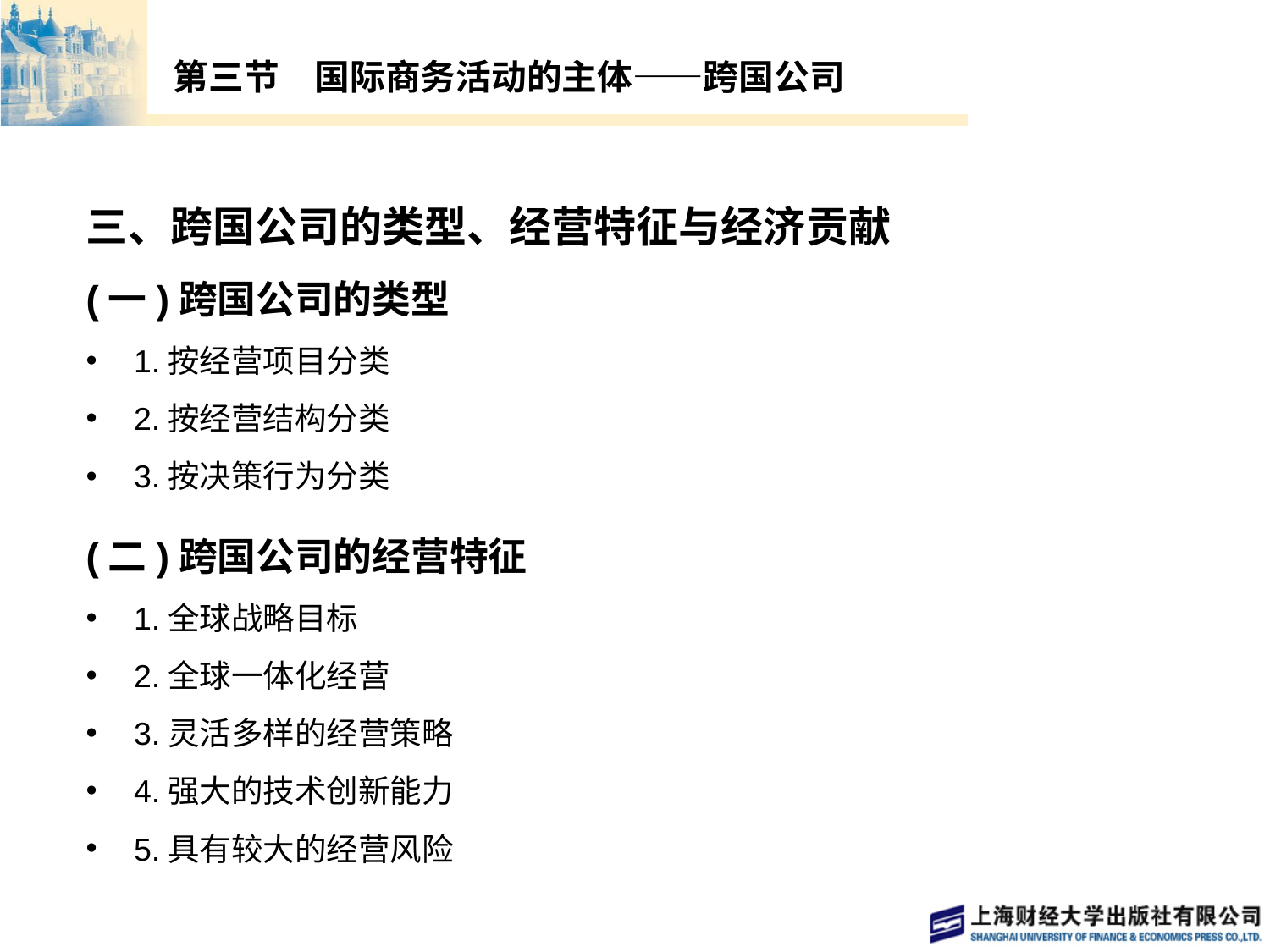

# 第三节　国际商务活动的主体——跨国公司
三、跨国公司的类型、经营特征与经济贡献
(一)跨国公司的类型
1.按经营项目分类
2.按经营结构分类
3.按决策行为分类
(二)跨国公司的经营特征
1.全球战略目标
2.全球一体化经营
3.灵活多样的经营策略
4.强大的技术创新能力
5.具有较大的经营风险